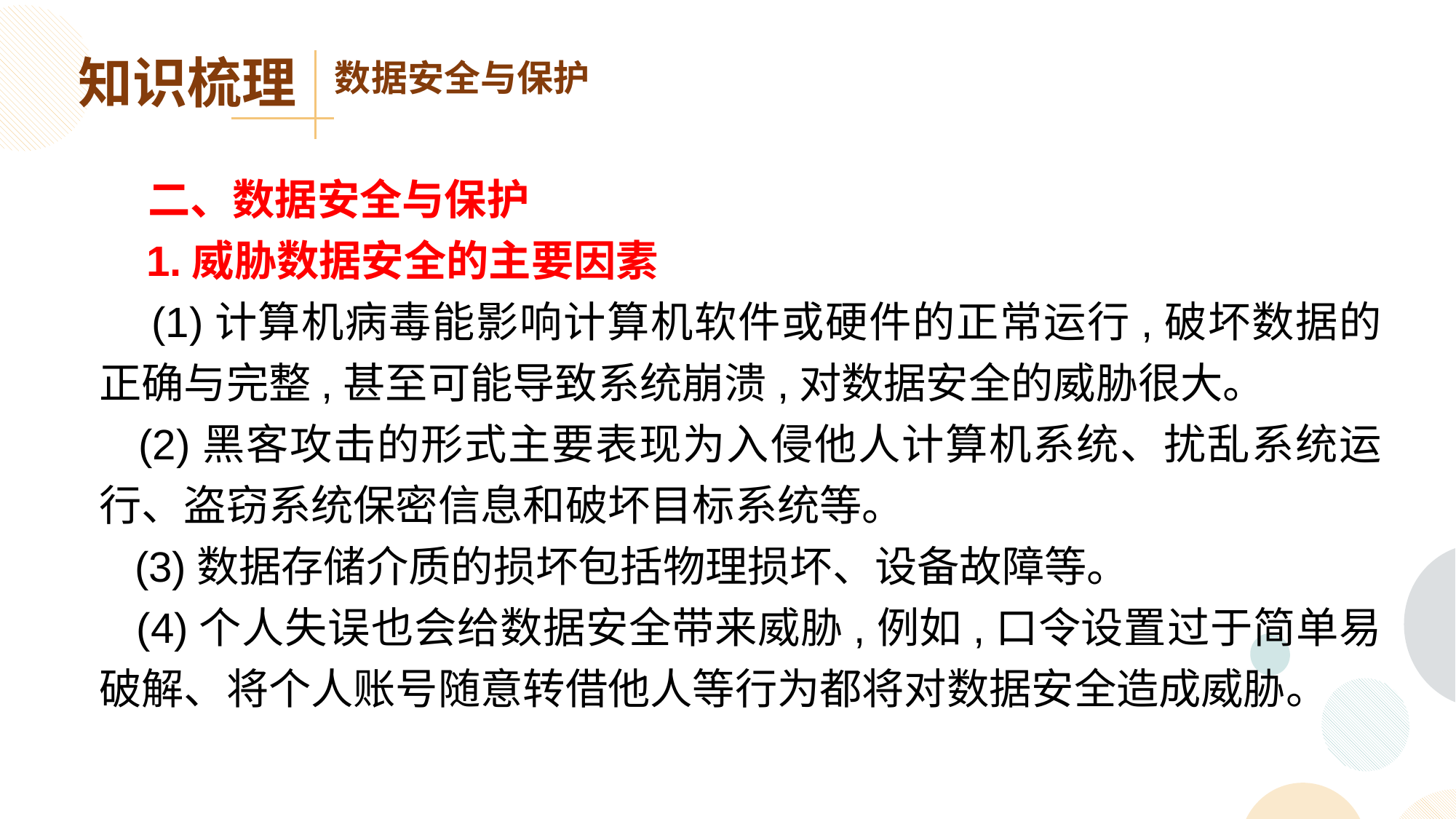

知识梳理
数据安全与保护
    二、数据安全与保护
    1.威胁数据安全的主要因素
    (1)计算机病毒能影响计算机软件或硬件的正常运行,破坏数据的正确与完整,甚至可能导致系统崩溃,对数据安全的威胁很大。
   (2)黑客攻击的形式主要表现为入侵他人计算机系统、扰乱系统运行、盗窃系统保密信息和破坏目标系统等。
   (3)数据存储介质的损坏包括物理损坏、设备故障等。
   (4)个人失误也会给数据安全带来威胁,例如,口令设置过于简单易破解、将个人账号随意转借他人等行为都将对数据安全造成威胁。